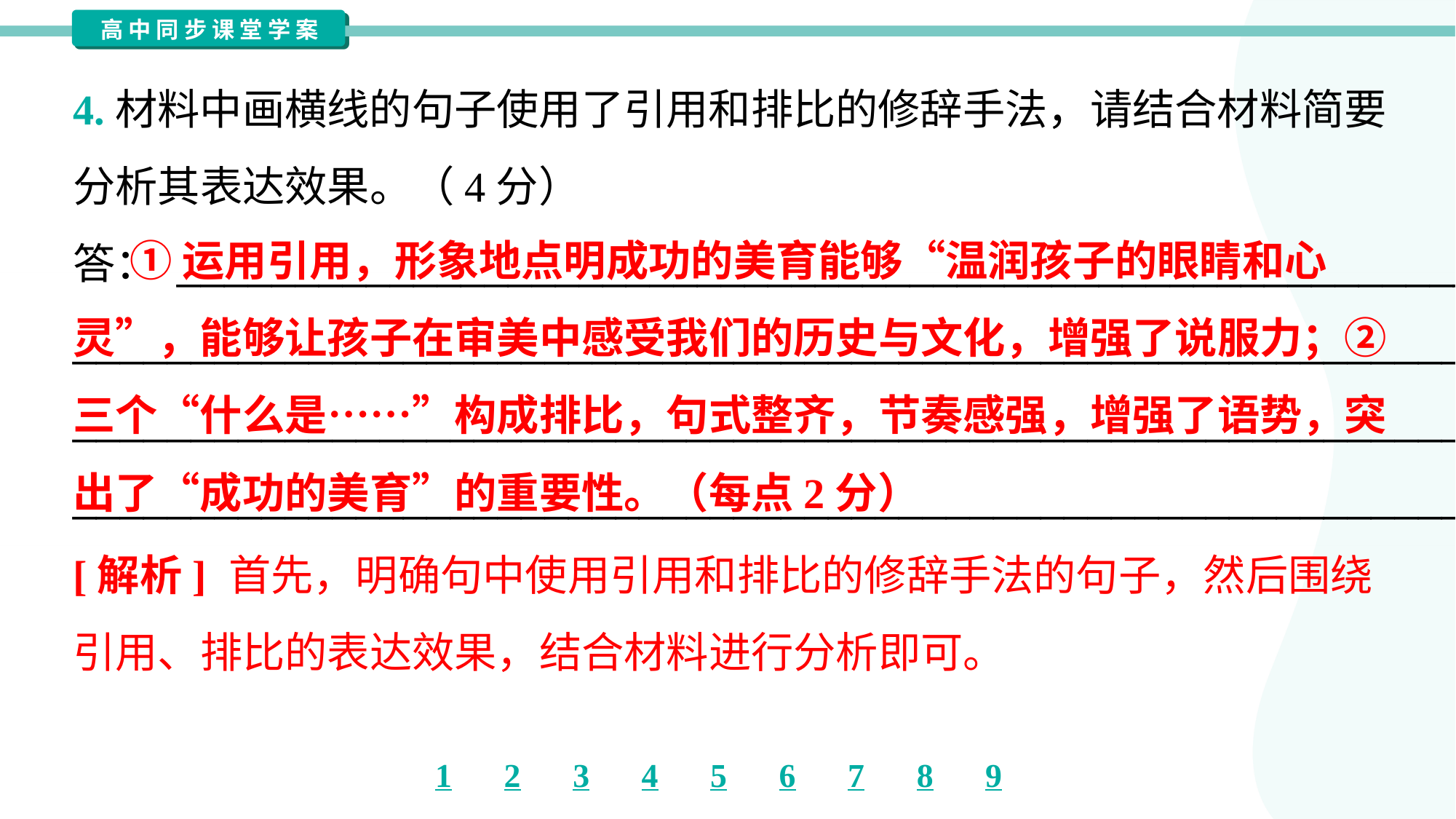

4.材料中画横线的句子使用了引用和排比的修辞手法，请结合材料简要
分析其表达效果。（4分）
答： ________________________________________________________
_____________________________________________________________
_____________________________________________________________
_____________________________________________________________
      ①运用引用，形象地点明成功的美育能够“温润孩子的眼睛和心
灵”，能够让孩子在审美中感受我们的历史与文化，增强了说服力；②
三个“什么是……”构成排比，句式整齐，节奏感强，增强了语势，突
出了“成功的美育”的重要性。（每点2分）
[解析] 首先，明确句中使用引用和排比的修辞手法的句子，然后围绕
引用、排比的表达效果，结合材料进行分析即可。